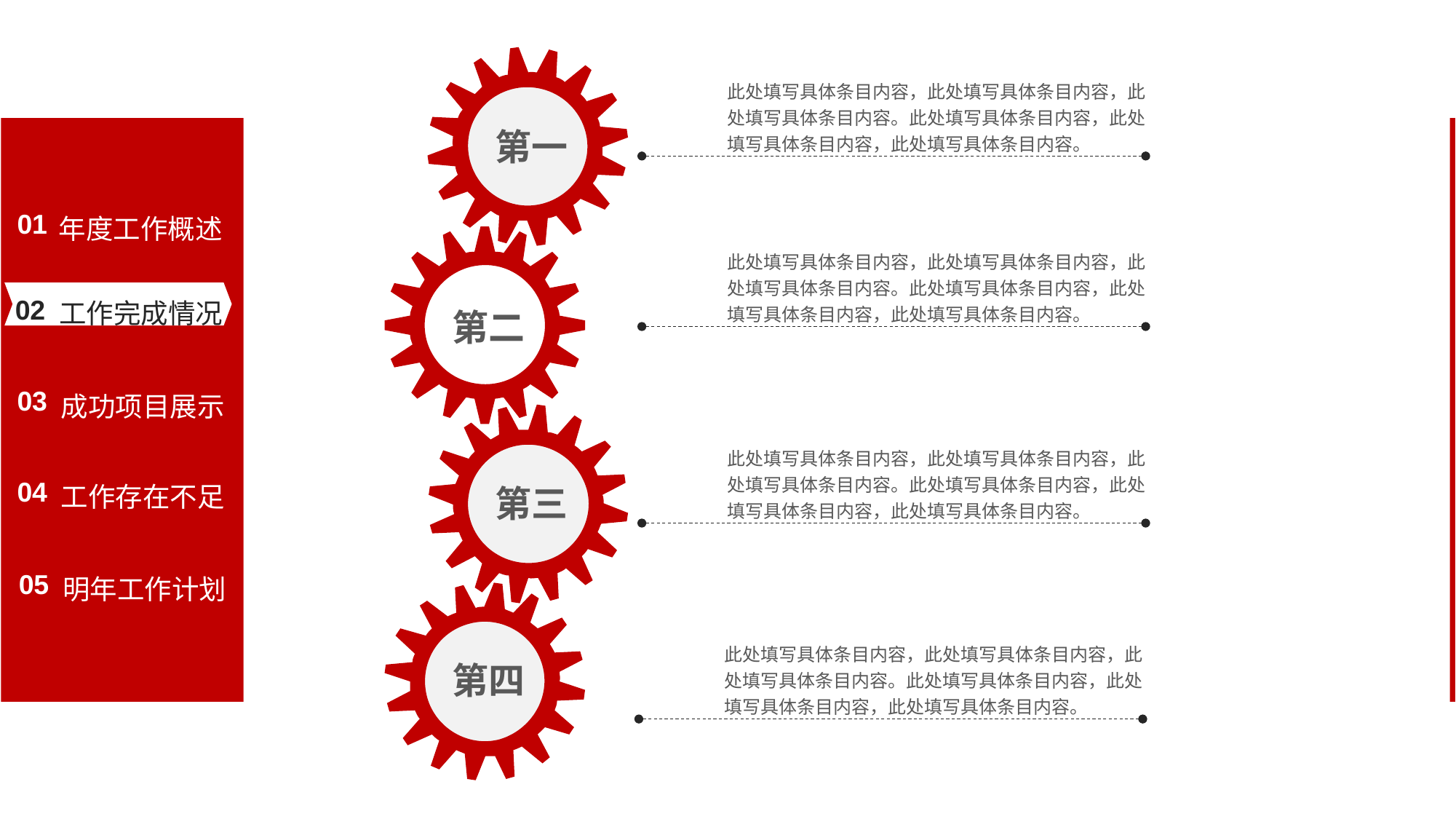

此处填写具体条目内容，此处填写具体条目内容，此处填写具体条目内容。此处填写具体条目内容，此处填写具体条目内容，此处填写具体条目内容。

第一
年度工作概述
01

此处填写具体条目内容，此处填写具体条目内容，此处填写具体条目内容。此处填写具体条目内容，此处填写具体条目内容，此处填写具体条目内容。
工作完成情况

02
第二
成功项目展示
03

此处填写具体条目内容，此处填写具体条目内容，此处填写具体条目内容。此处填写具体条目内容，此处填写具体条目内容，此处填写具体条目内容。
工作存在不足
04
第三
明年工作计划
05

此处填写具体条目内容，此处填写具体条目内容，此处填写具体条目内容。此处填写具体条目内容，此处填写具体条目内容，此处填写具体条目内容。
第四